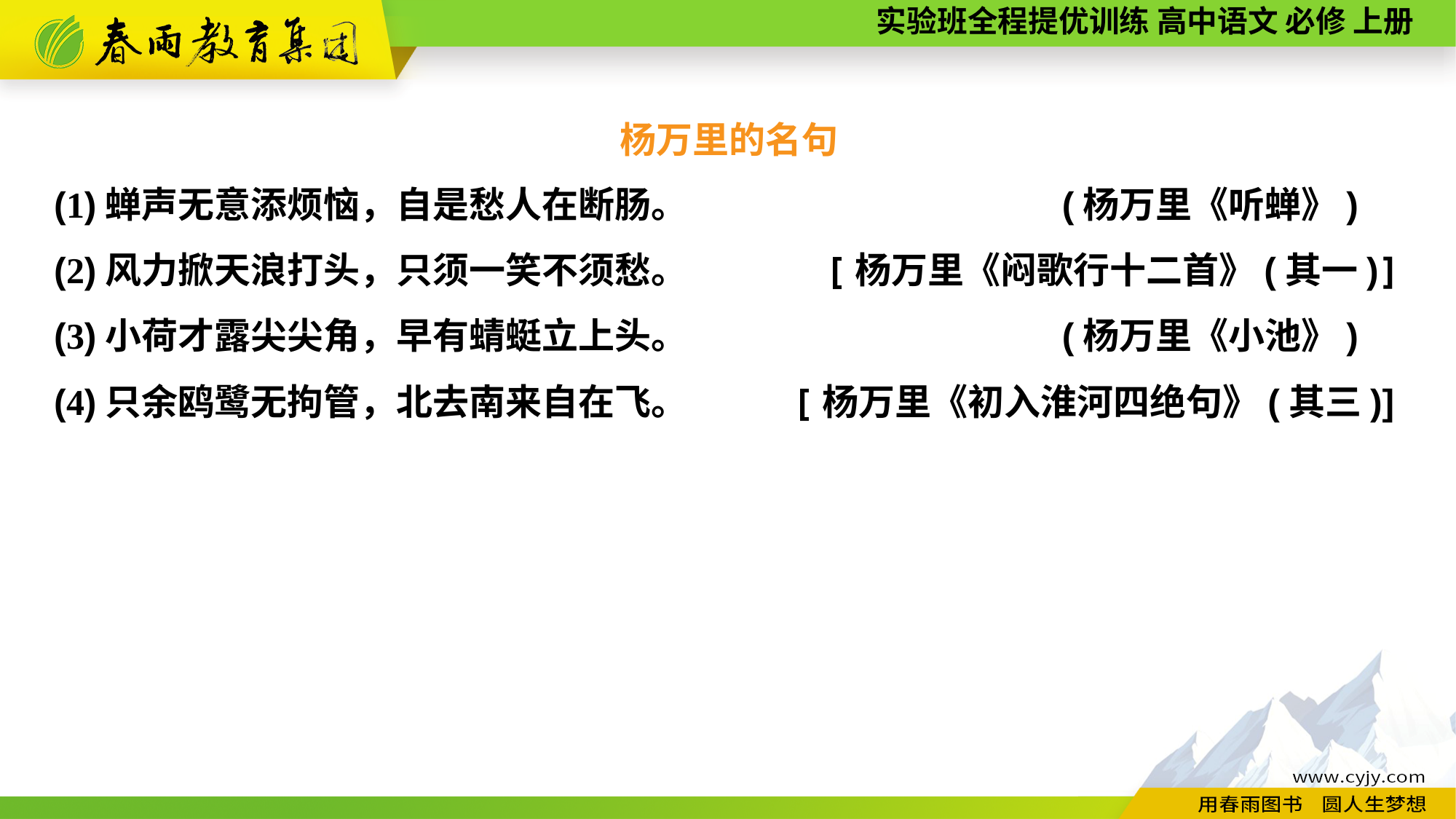

杨万里的名句
(1)蝉声无意添烦恼，自是愁人在断肠。	                                          (杨万里《听蝉》)
(2)风力掀天浪打头，只须一笑不须愁。	             [杨万里《闷歌行十二首》(其一)]
(3)小荷才露尖尖角，早有蜻蜓立上头。	                                          (杨万里《小池》)
(4)只余鸥鹭无拘管，北去南来自在飞。 	         [杨万里《初入淮河四绝句》(其三)]